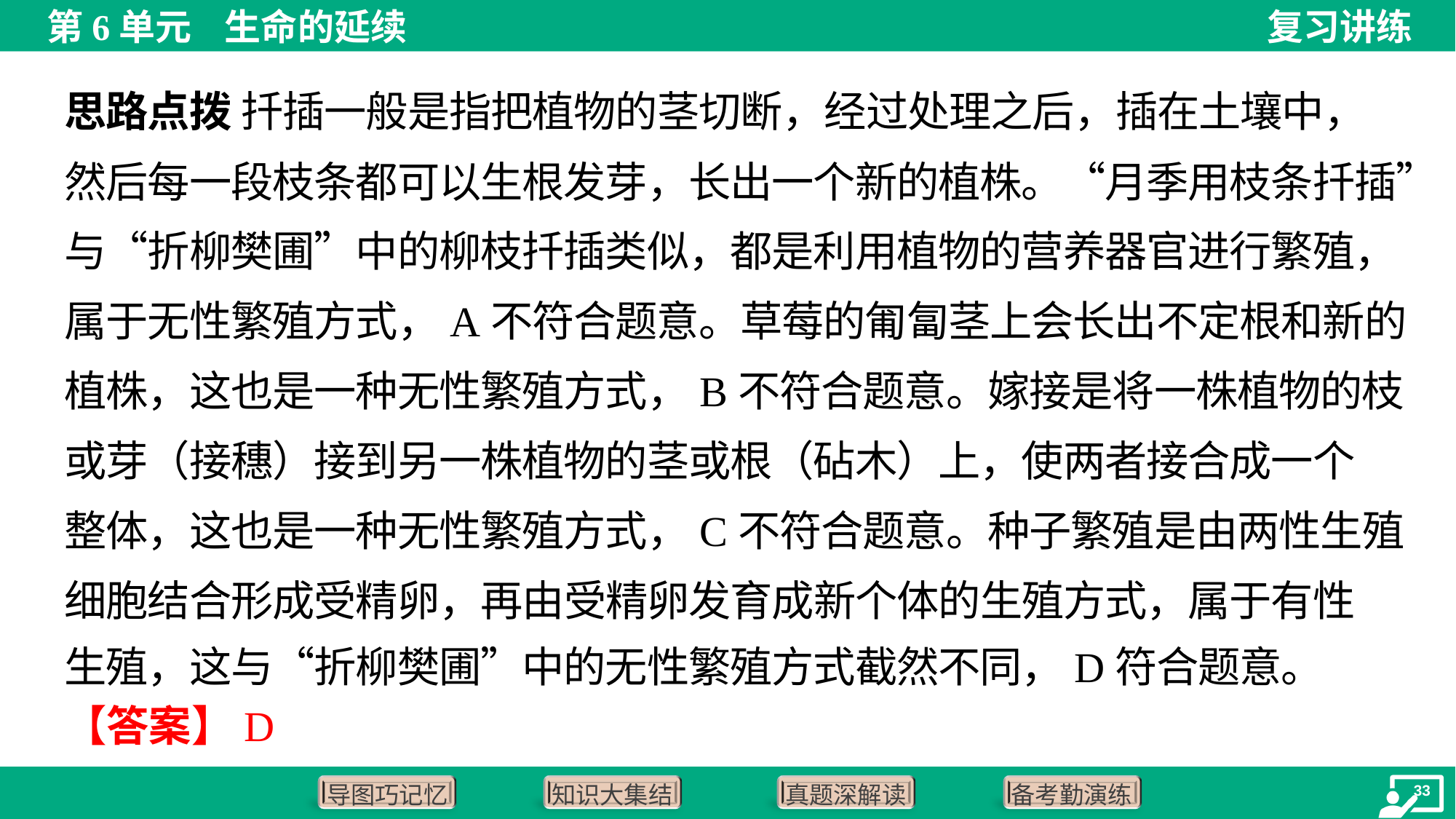

思路点拨 扦插一般是指把植物的茎切断，经过处理之后，插在土壤中，
然后每一段枝条都可以生根发芽，长出一个新的植株。“月季用枝条扦插”
与“折柳樊圃”中的柳枝扦插类似，都是利用植物的营养器官进行繁殖，
属于无性繁殖方式，A不符合题意。草莓的匍匐茎上会长出不定根和新的
植株，这也是一种无性繁殖方式，B不符合题意。嫁接是将一株植物的枝
或芽（接穗）接到另一株植物的茎或根（砧木）上，使两者接合成一个
整体，这也是一种无性繁殖方式，C不符合题意。种子繁殖是由两性生殖
细胞结合形成受精卵，再由受精卵发育成新个体的生殖方式，属于有性
生殖，这与“折柳樊圃”中的无性繁殖方式截然不同，D符合题意。
【答案】D